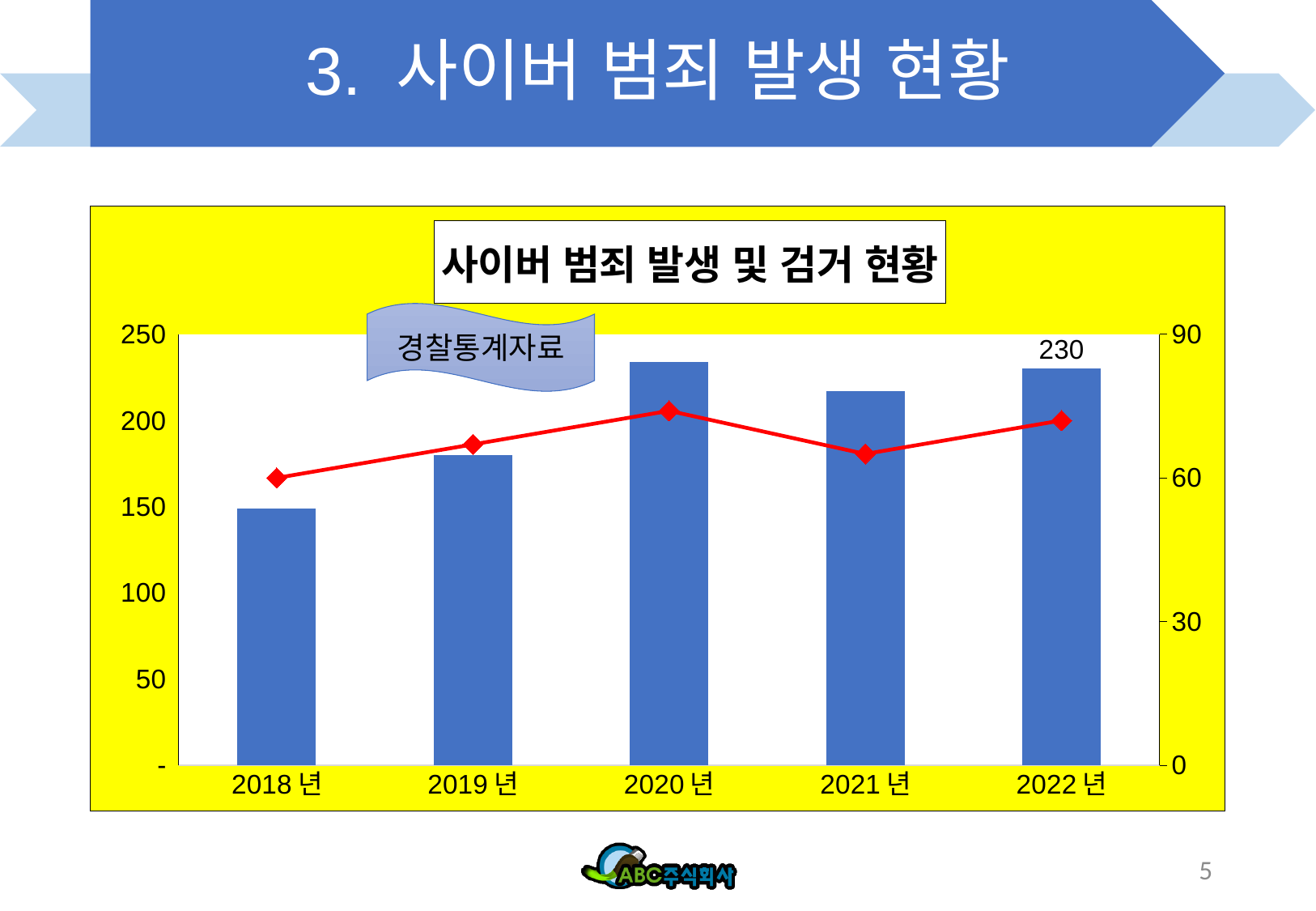

# 3. 사이버 범죄 발생 현황

### Chart: 사이버 범죄 발생 및 검거 현황

| Category | 발생건수(천건) | 검거인원(천명) |
|---|---|---|
| 2018년 | 149.0 | 60.0 |
| 2019년 | 180.0 | 67.0 |
| 2020년 | 234.0 | 74.0 |
| 2021년 | 217.0 | 65.0 |
| 2022년 | 230.0 | 72.0 |
경찰통계자료
5